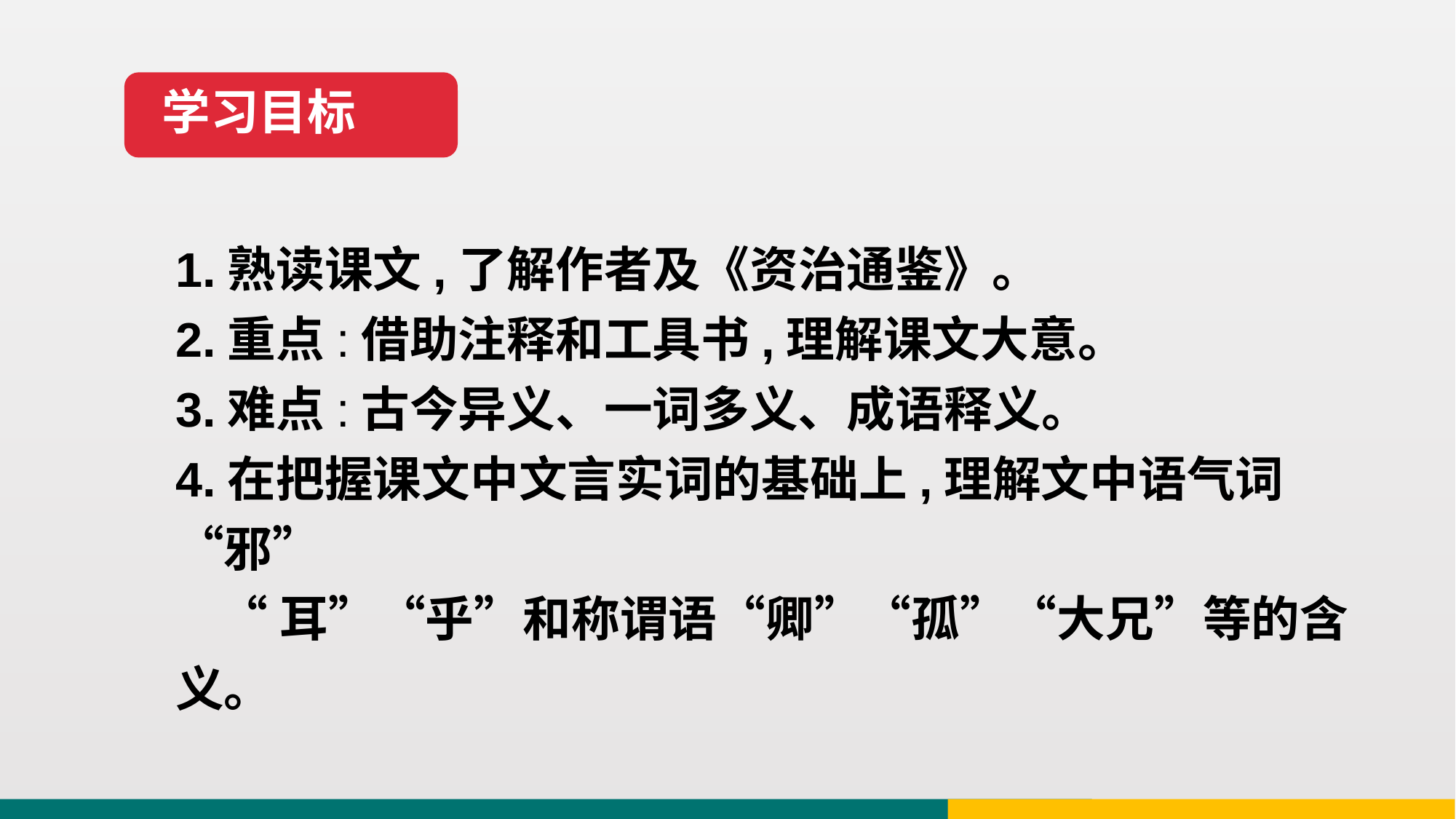

学习目标
1.熟读课文,了解作者及《资治通鉴》。
2.重点:借助注释和工具书,理解课文大意。
3.难点:古今异义、一词多义、成语释义。
4.在把握课文中文言实词的基础上,理解文中语气词“邪”
    “耳”“乎”和称谓语“卿”“孤”“大兄”等的含义。